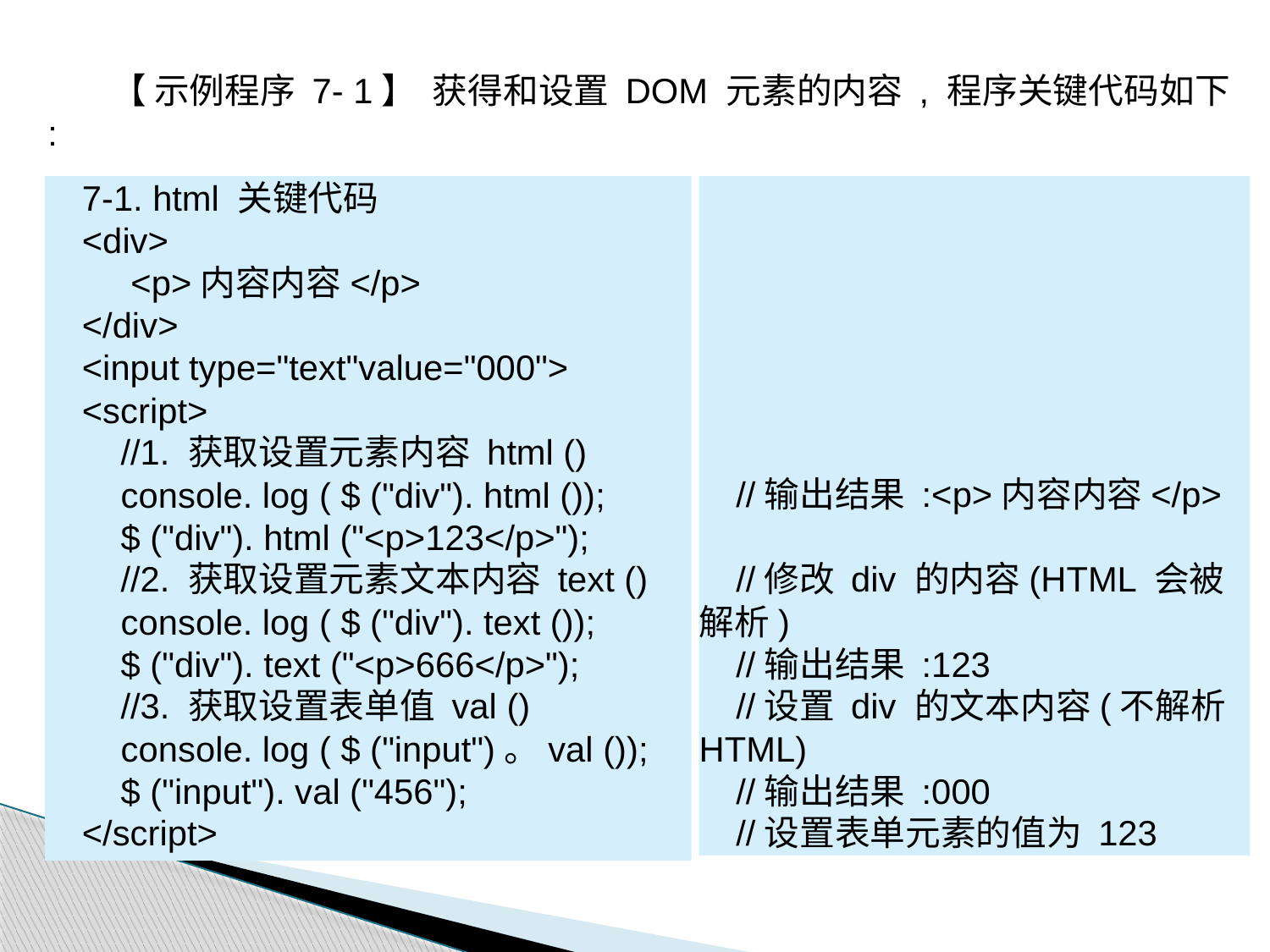

【 示例程序 7- 1】  获得和设置 DOM 元素的内容 , 程序关键代码如下 :
7-1. html 关键代码
<div>
     <p>内容内容</p>
</div>
<input type="text"value="000">
<script>
    //1. 获取设置元素内容 html ()
    console. log ( $ ("div"). html ());
    $ ("div"). html ("<p>123</p>");
    //2. 获取设置元素文本内容 text ()
    console. log ( $ ("div"). text ());
    $ ("div"). text ("<p>666</p>");
    //3. 获取设置表单值 val ()
    console. log ( $ ("input")。val ());
    $ ("input"). val ("456");
</script>

//输出结果 :<p>内容内容</p>
//修改 div 的内容(HTML 会被解析)
//输出结果 :123
//设置 div 的文本内容(不解析 HTML)
//输出结果 :000
//设置表单元素的值为 123